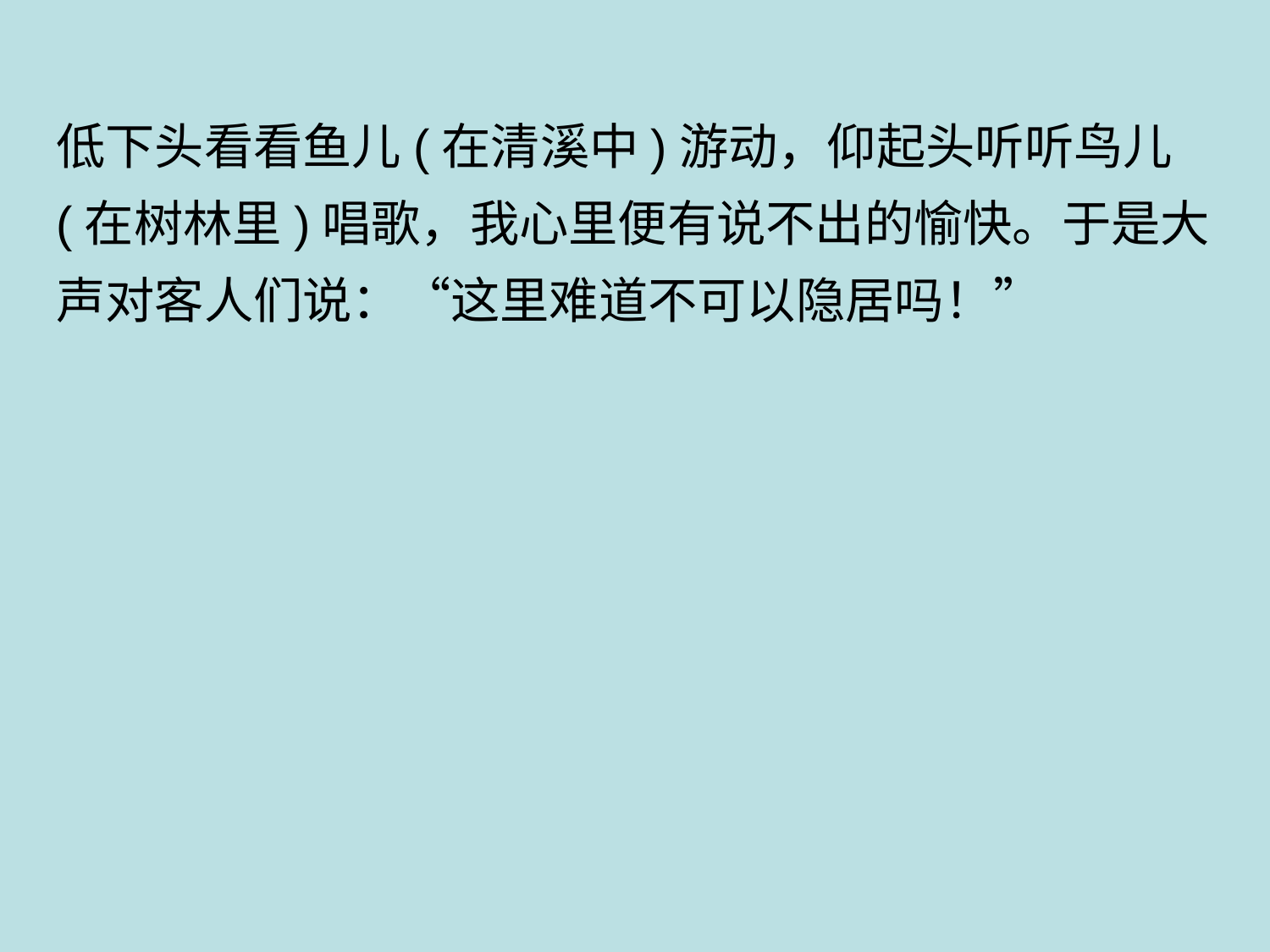

低下头看看鱼儿(在清溪中)游动，仰起头听听鸟儿(在树林里)唱歌，我心里便有说不出的愉快。于是大声对客人们说：“这里难道不可以隐居吗！”